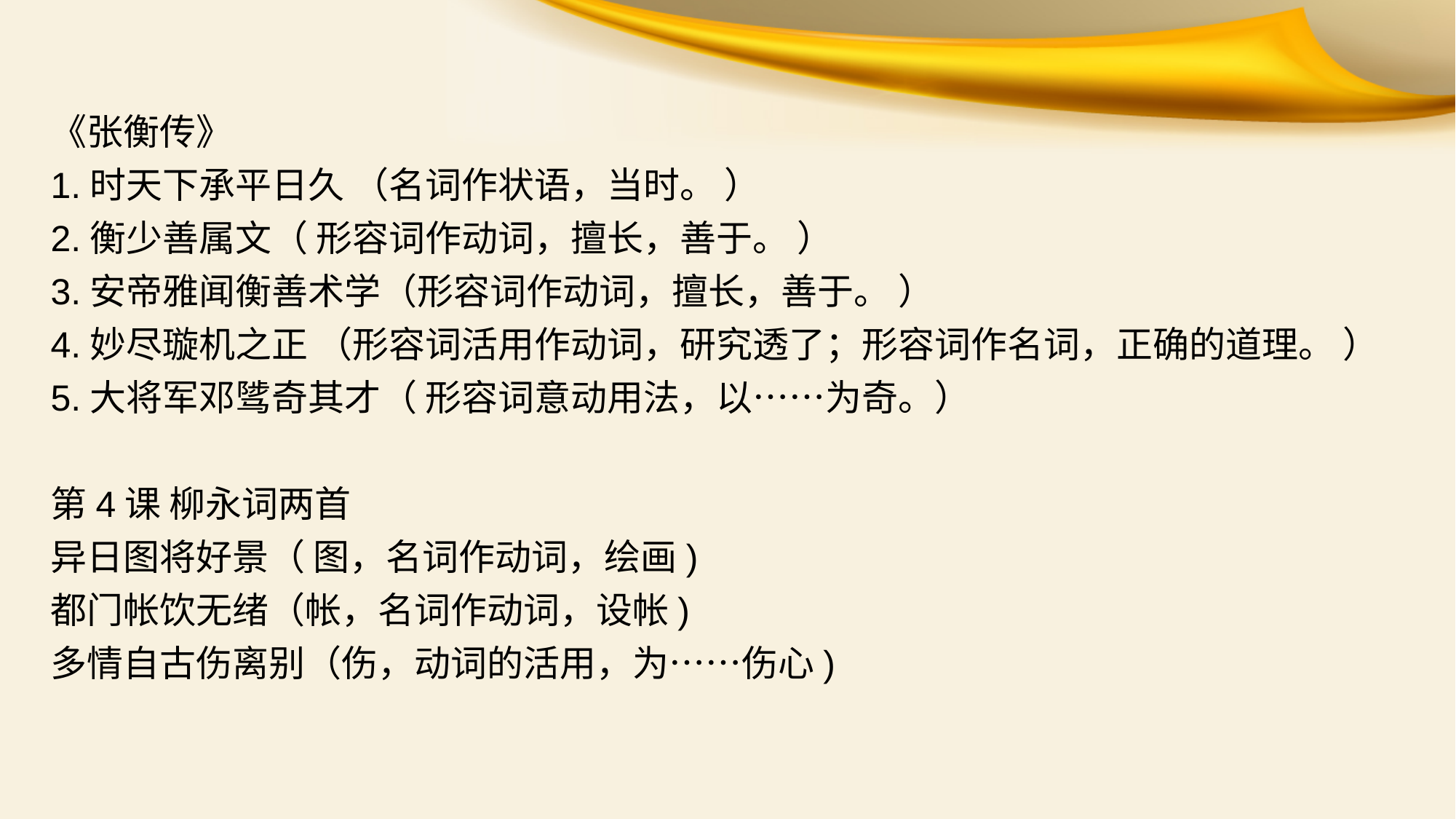

《张衡传》
1.时天下承平日久 （名词作状语，当时。 ）
2.衡少善属文（ 形容词作动词，擅长，善于。 ）
3.安帝雅闻衡善术学（形容词作动词，擅长，善于。 ）
4.妙尽璇机之正 （形容词活用作动词，研究透了；形容词作名词，正确的道理。 ）
5.大将军邓骘奇其才（ 形容词意动用法，以……为奇。）

第4课 柳永词两首
异日图将好景（ 图，名词作动词，绘画)
都门帐饮无绪（帐，名词作动词，设帐)
多情自古伤离别（伤，动词的活用，为……伤心)